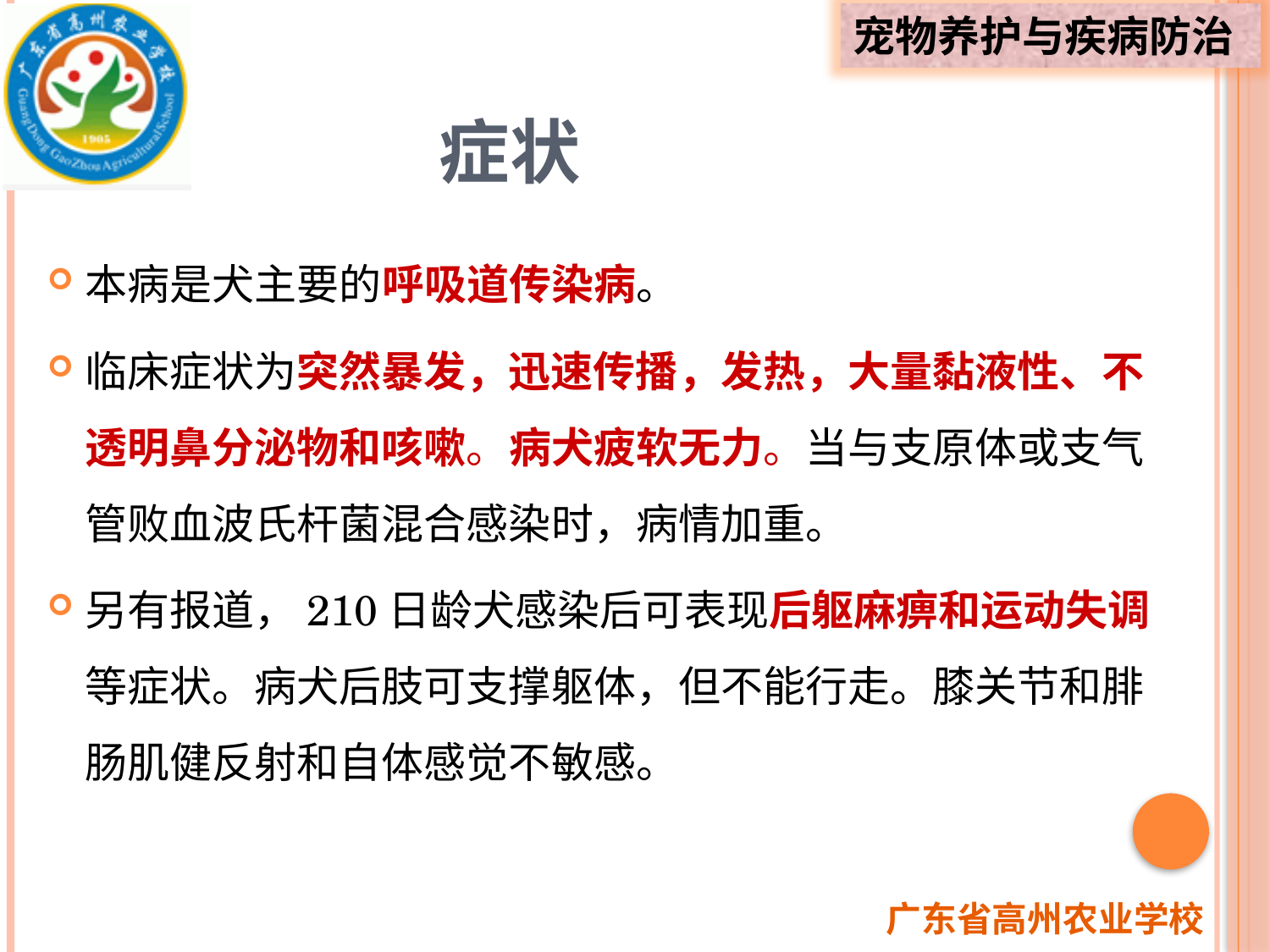

# 症状
本病是犬主要的呼吸道传染病。
临床症状为突然暴发，迅速传播，发热，大量黏液性、不透明鼻分泌物和咳嗽。病犬疲软无力。当与支原体或支气管败血波氏杆菌混合感染时，病情加重。
另有报道，210日龄犬感染后可表现后躯麻痹和运动失调等症状。病犬后肢可支撑躯体，但不能行走。膝关节和腓肠肌健反射和自体感觉不敏感。